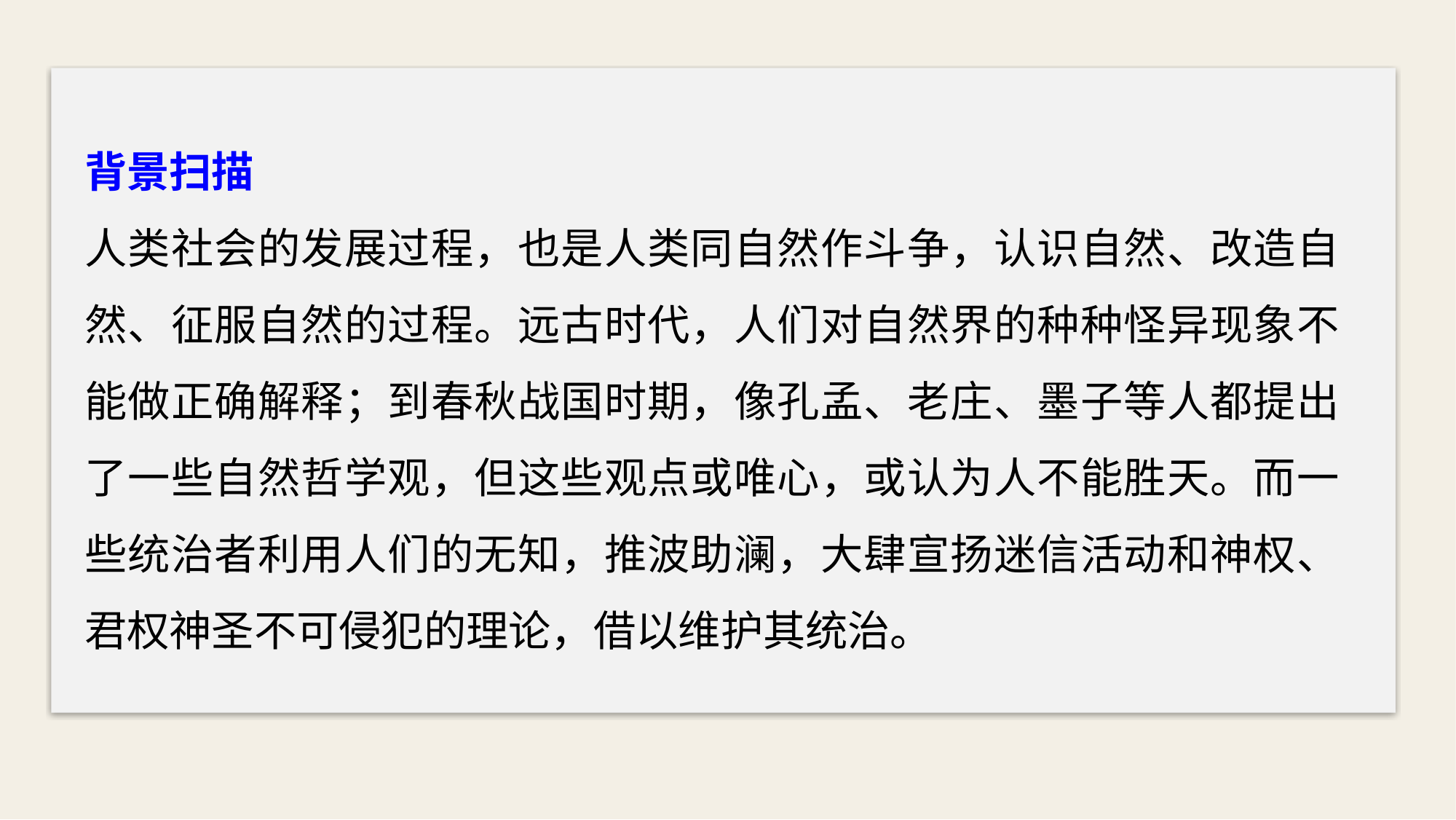

背景扫描
人类社会的发展过程，也是人类同自然作斗争，认识自然、改造自然、征服自然的过程。远古时代，人们对自然界的种种怪异现象不能做正确解释；到春秋战国时期，像孔孟、老庄、墨子等人都提出了一些自然哲学观，但这些观点或唯心，或认为人不能胜天。而一些统治者利用人们的无知，推波助澜，大肆宣扬迷信活动和神权、君权神圣不可侵犯的理论，借以维护其统治。